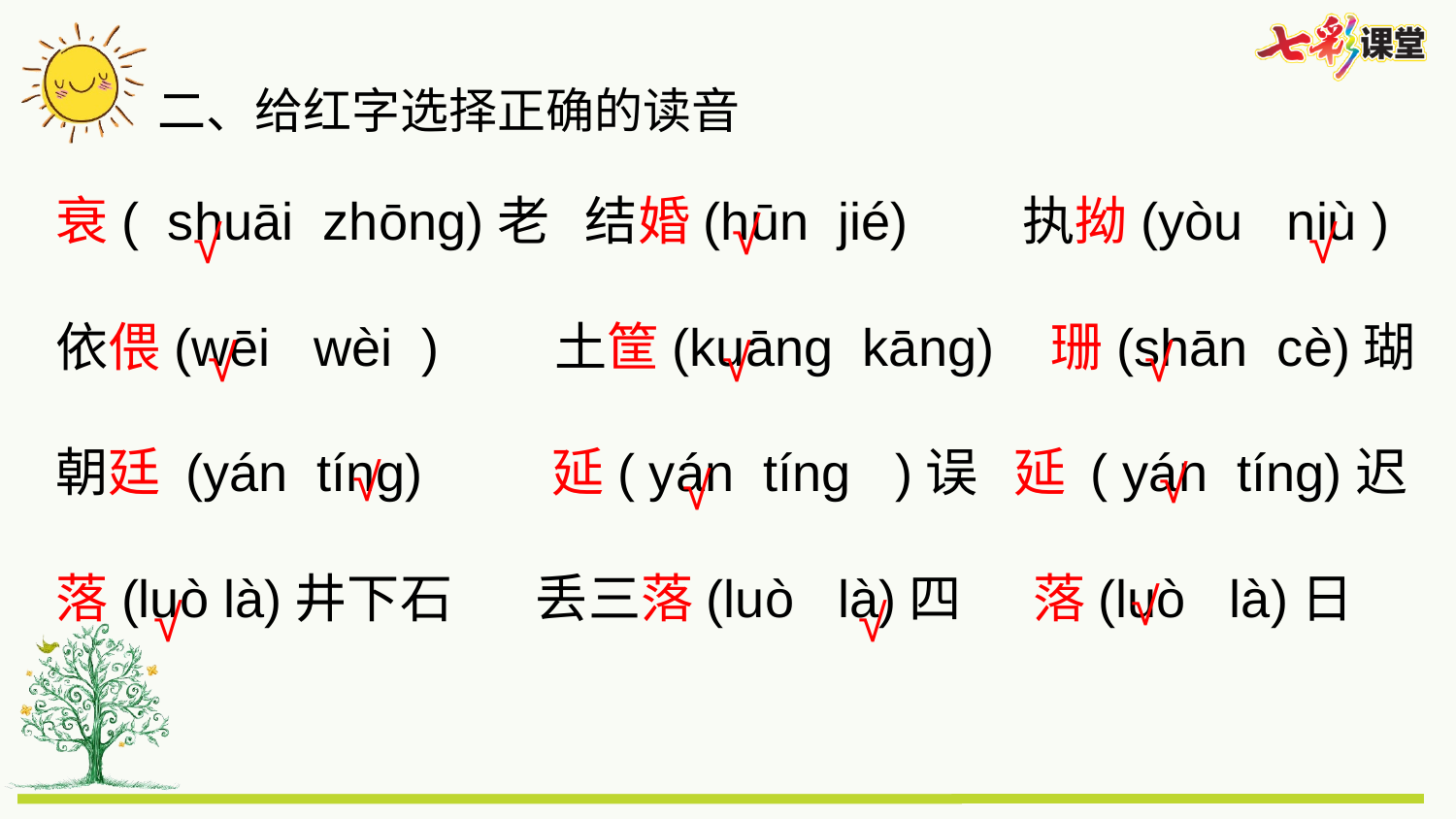

二、给红字选择正确的读音
衰(  shuāi  zhōng)老   结婚(hūn  jié)       执拗(yòu   niù )

依偎(wēi   wèi  )       土筐(kuāng  kāng)   珊(shān  cè)瑚

朝廷 (yán  tíng)        延( yán  tíng   )误   延 ( yán  tíng)迟

落(luò là)井下石       丢三落(luò   là)四      落(luò   là)日
√
√
√
√
√
√
√
√
√
√
√
√